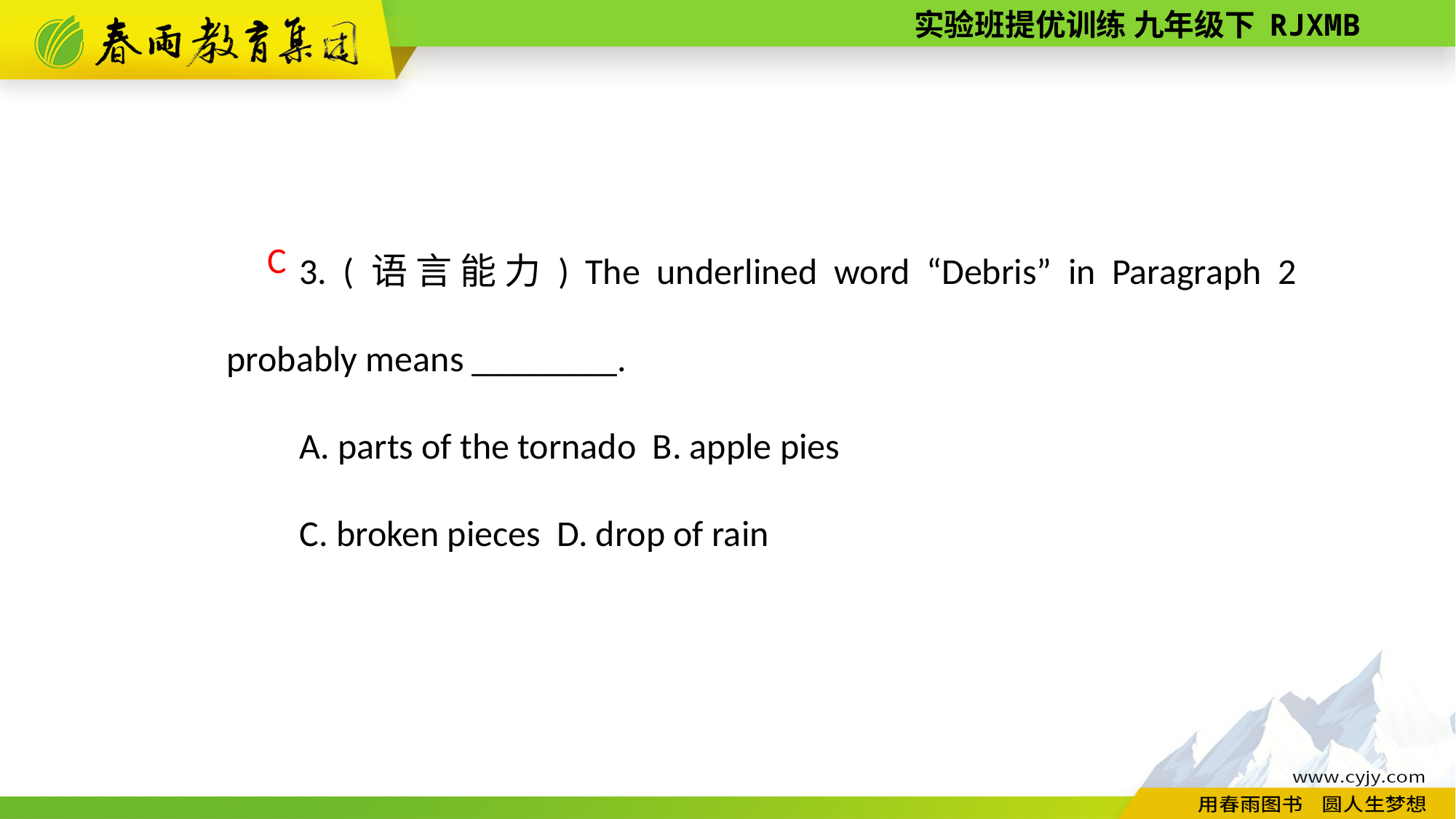

3. (语言能力) The underlined word “Debris” in Paragraph 2 probably means ________.
A. parts of the tornado  B. apple pies
C. broken pieces  D. drop of rain
C